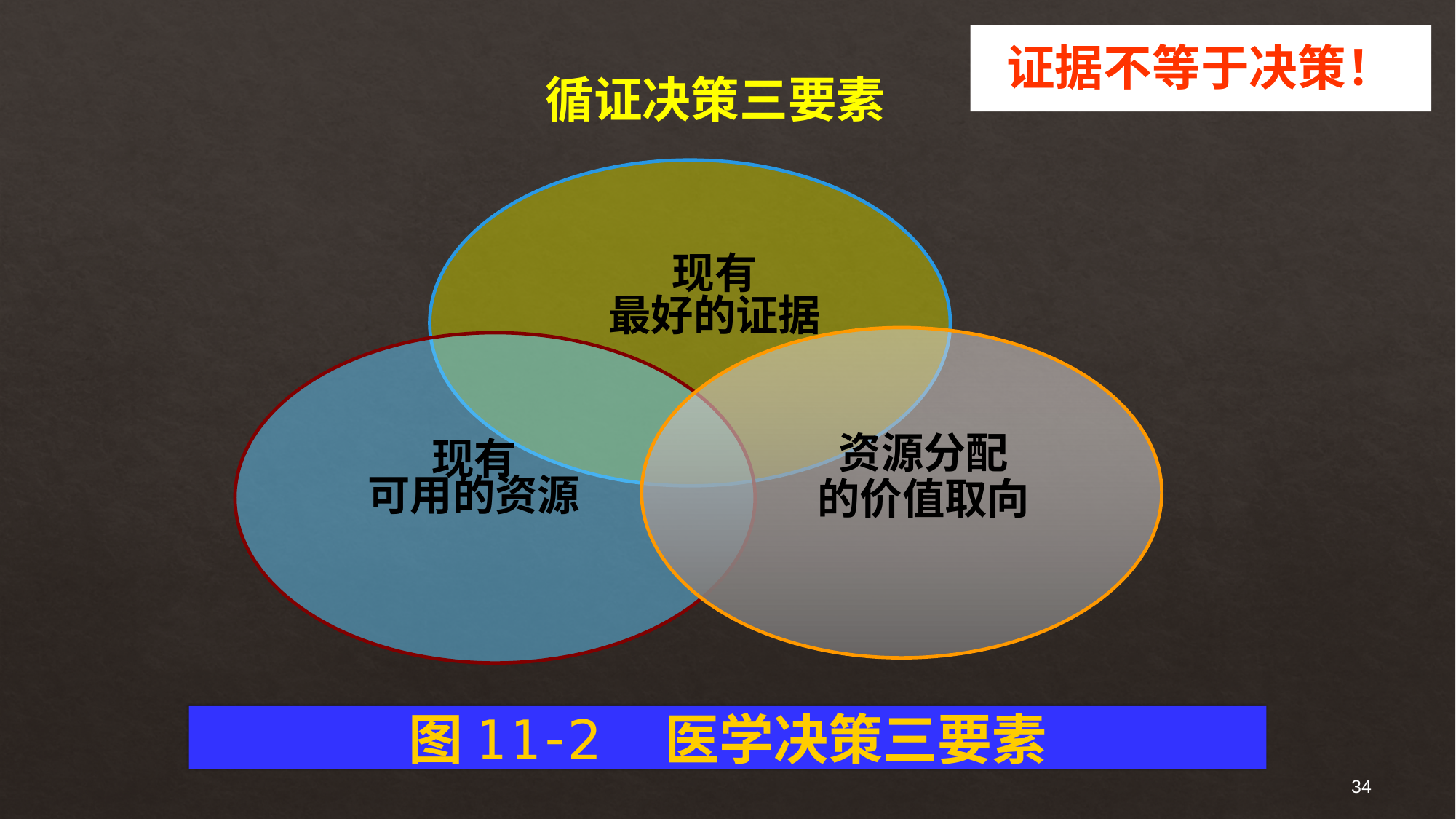

证据不等于决策！
循证决策三要素

现有
最好的证据

资源分配
的价值取向
现有
可用的资源
图11-2   医学决策三要素
34